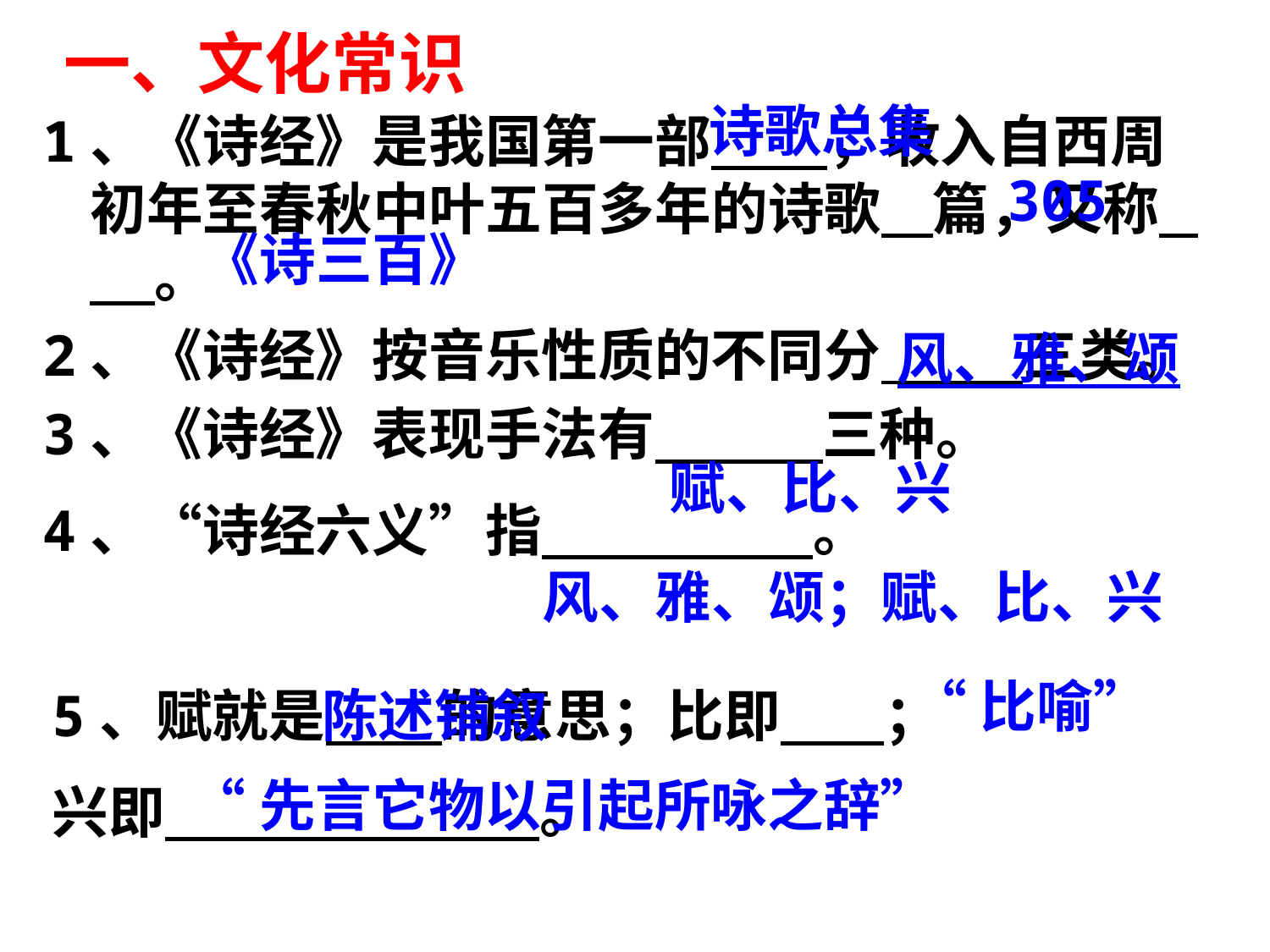

# 一、文化常识
诗歌总集
1、《诗经》是我国第一部         ，收入自西周初年至春秋中叶五百多年的诗歌    篇，又称         。
2、《诗经》按音乐性质的不同分           三类。
3、《诗经》表现手法有             三种。
4、“诗经六义”指                     。

305
《诗三百》
风、雅、颂
赋、比、兴
风、雅、颂；赋、比、兴
“比喻”
5、赋就是         的意思；比即        ；
兴即                             。
陈述铺叙
“先言它物以引起所咏之辞”